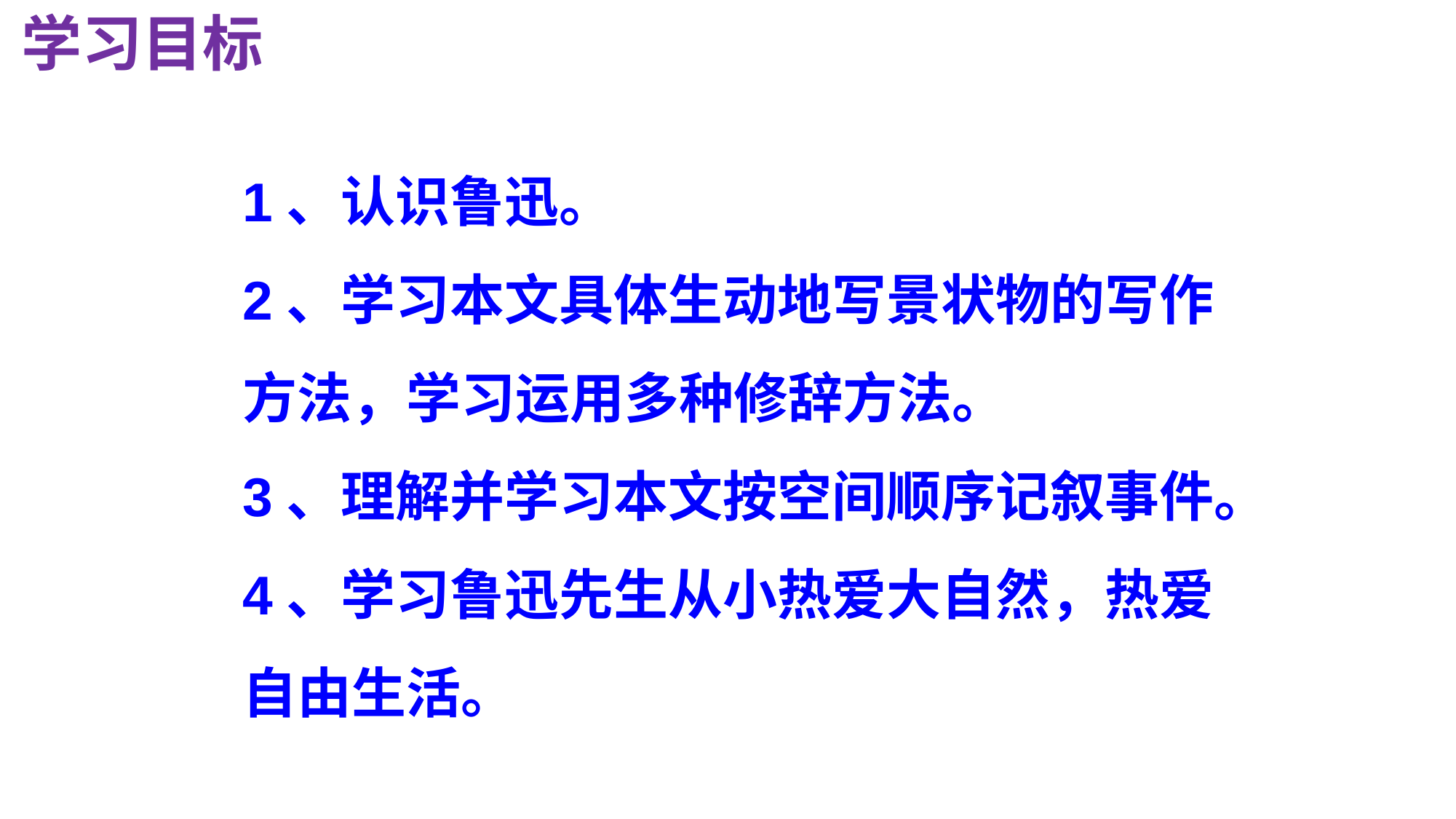

学习目标
1、认识鲁迅。
2、学习本文具体生动地写景状物的写作方法，学习运用多种修辞方法。
3、理解并学习本文按空间顺序记叙事件。
4、学习鲁迅先生从小热爱大自然，热爱自由生活。